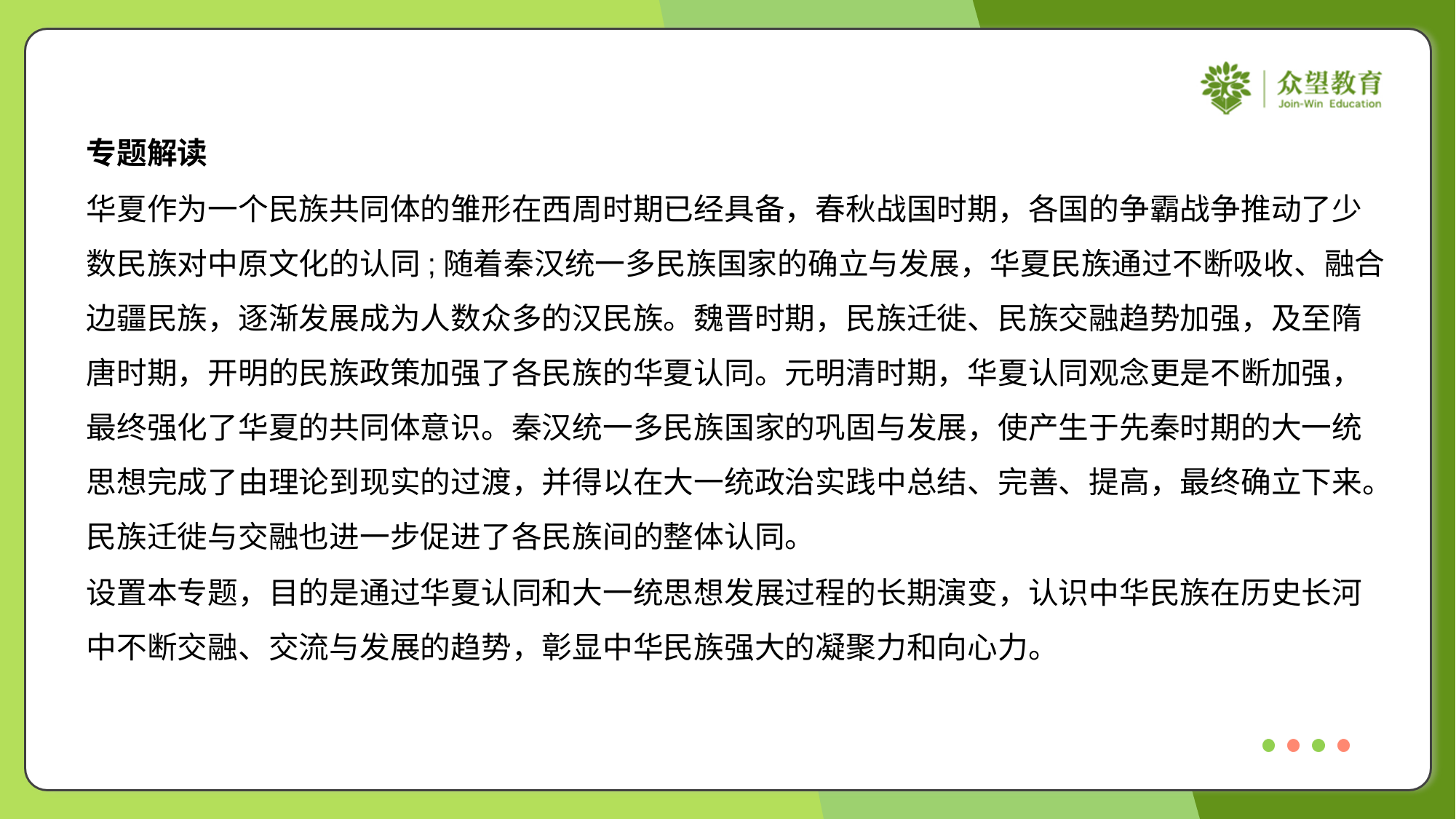

专题解读
华夏作为一个民族共同体的雏形在西周时期已经具备，春秋战国时期，各国的争霸战争推动了少
数民族对中原文化的认同;随着秦汉统一多民族国家的确立与发展，华夏民族通过不断吸收、融合
边疆民族，逐渐发展成为人数众多的汉民族。魏晋时期，民族迁徙、民族交融趋势加强，及至隋
唐时期，开明的民族政策加强了各民族的华夏认同。元明清时期，华夏认同观念更是不断加强，
最终强化了华夏的共同体意识。秦汉统一多民族国家的巩固与发展，使产生于先秦时期的大一统
思想完成了由理论到现实的过渡，并得以在大一统政治实践中总结、完善、提高，最终确立下来。
民族迁徙与交融也进一步促进了各民族间的整体认同。
设置本专题，目的是通过华夏认同和大一统思想发展过程的长期演变，认识中华民族在历史长河
中不断交融、交流与发展的趋势，彰显中华民族强大的凝聚力和向心力。